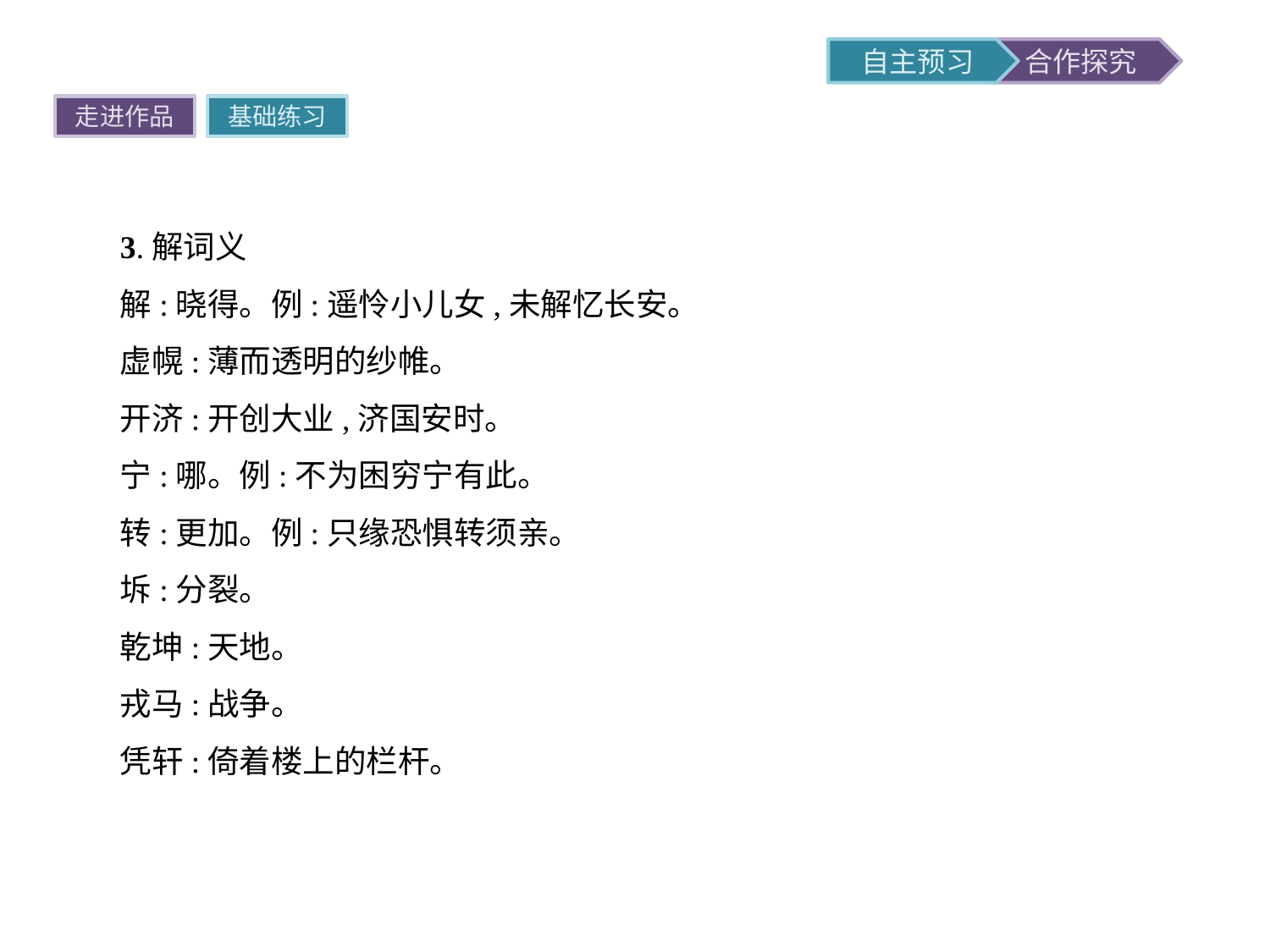

走进作品
基础练习
3.解词义
解:晓得。例:遥怜小儿女,未解忆长安。
虚幌:薄而透明的纱帷。
开济:开创大业,济国安时。
宁:哪。例:不为困穷宁有此。
转:更加。例:只缘恐惧转须亲。
坼:分裂。
乾坤:天地。
戎马:战争。
凭轩:倚着楼上的栏杆。